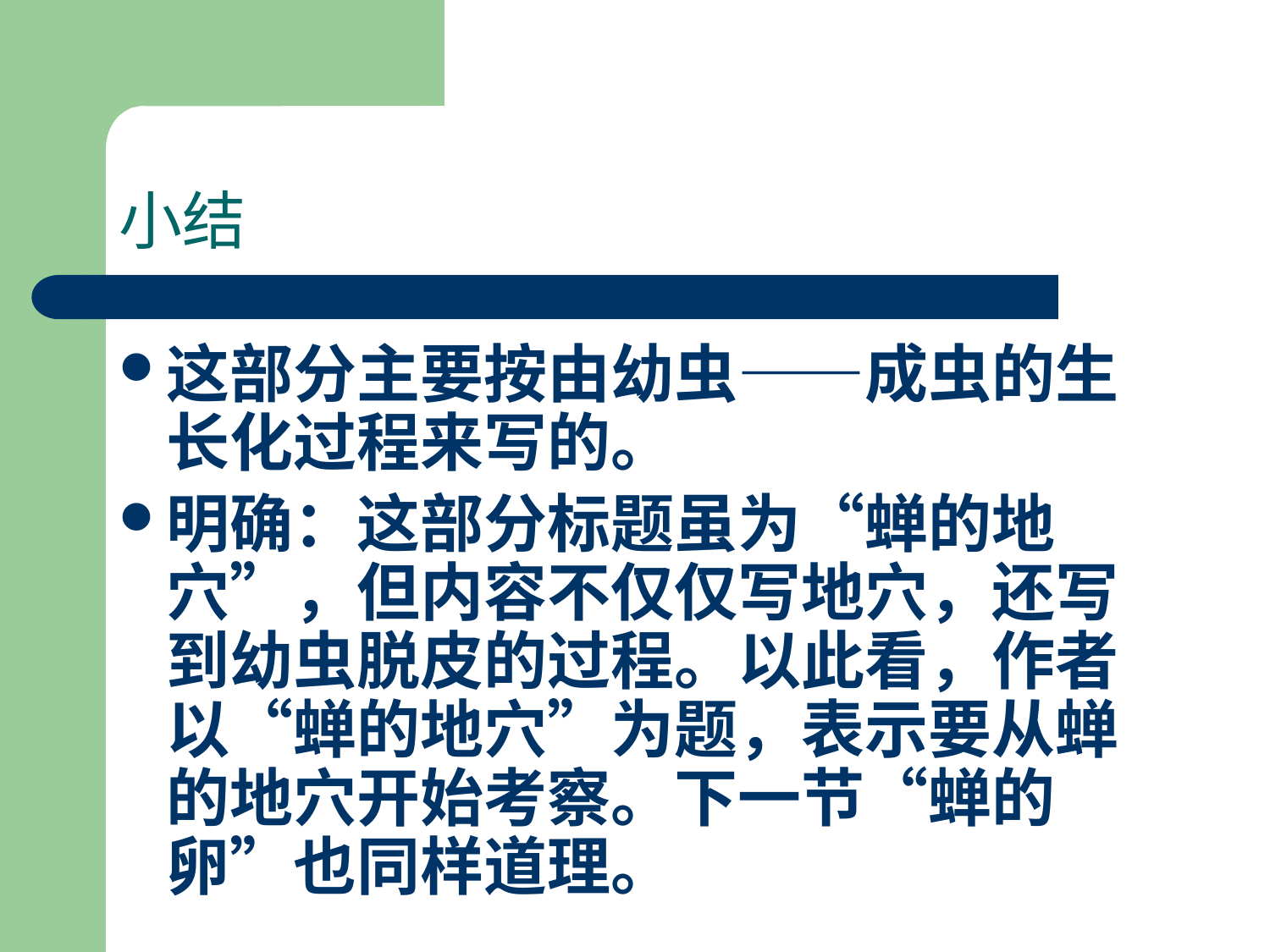

# 小结

这部分主要按由幼虫——成虫的生长化过程来写的。
明确：这部分标题虽为“蝉的地穴”，但内容不仅仅写地穴，还写到幼虫脱皮的过程。以此看，作者以“蝉的地穴”为题，表示要从蝉的地穴开始考察。下一节“蝉的卵”也同样道理。